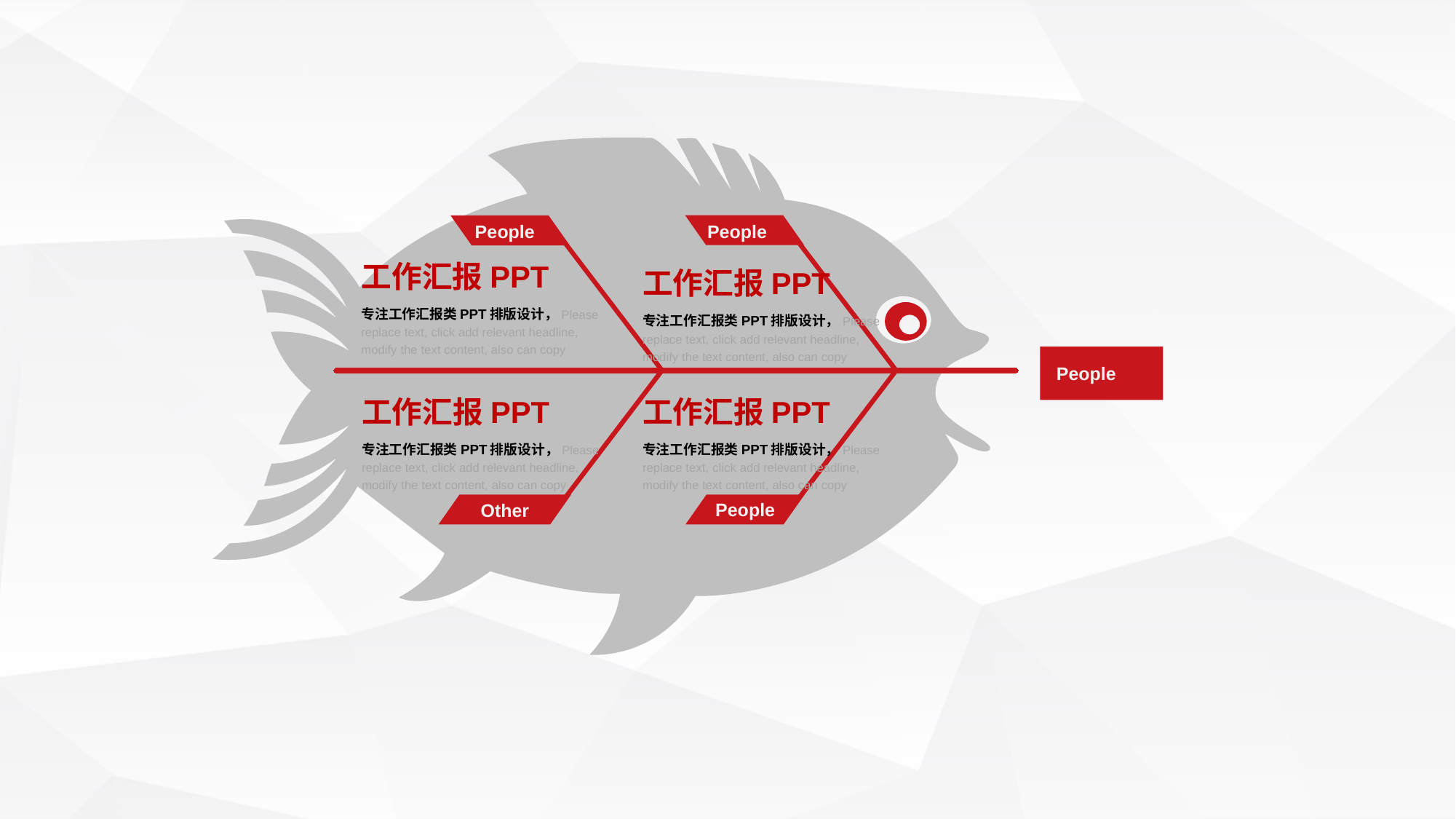

People

People

工作汇报PPT
工作汇报PPT
专注工作汇报类PPT排版设计，Please replace text, click add relevant headline, modify the text content, also can copy
专注工作汇报类PPT排版设计，Please replace text, click add relevant headline, modify the text content, also can copy

People

工作汇报PPT
工作汇报PPT
专注工作汇报类PPT排版设计，Please replace text, click add relevant headline, modify the text content, also can copy
专注工作汇报类PPT排版设计，Please replace text, click add relevant headline, modify the text content, also can copy
People
Other